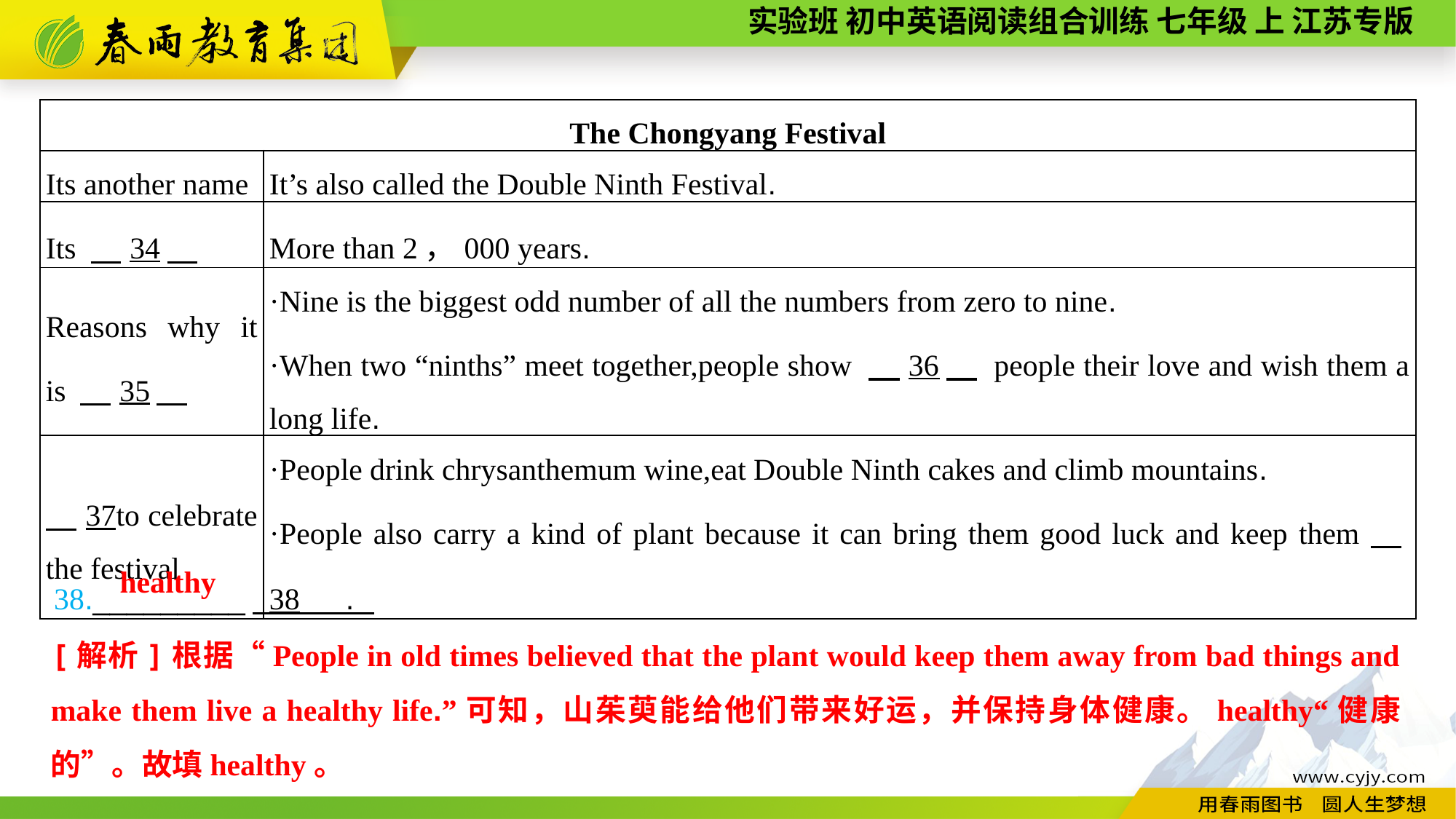

| The Chongyang Festival |  |
| --- | --- |
| Its another name | It’s also called the Double Ninth Festival. |
| Its 　34 | More than 2，000 years. |
| Reasons why it is 　35 | ·Nine is the biggest odd number of all the numbers from zero to nine. ·When two “ninths” meet together,people show 　36　 people their love and wish them a long life. |
| 37to celebrate the festival | ·People drink chrysanthemum wine,eat Double Ninth cakes and climb mountains. ·People also carry a kind of plant because it can bring them good luck and keep them　38　. |
38._________
healthy
[解析]根据“People in old times believed that the plant would keep them away from bad things and make them live a healthy life.”可知，山茱萸能给他们带来好运，并保持身体健康。healthy“健康的”。故填healthy。